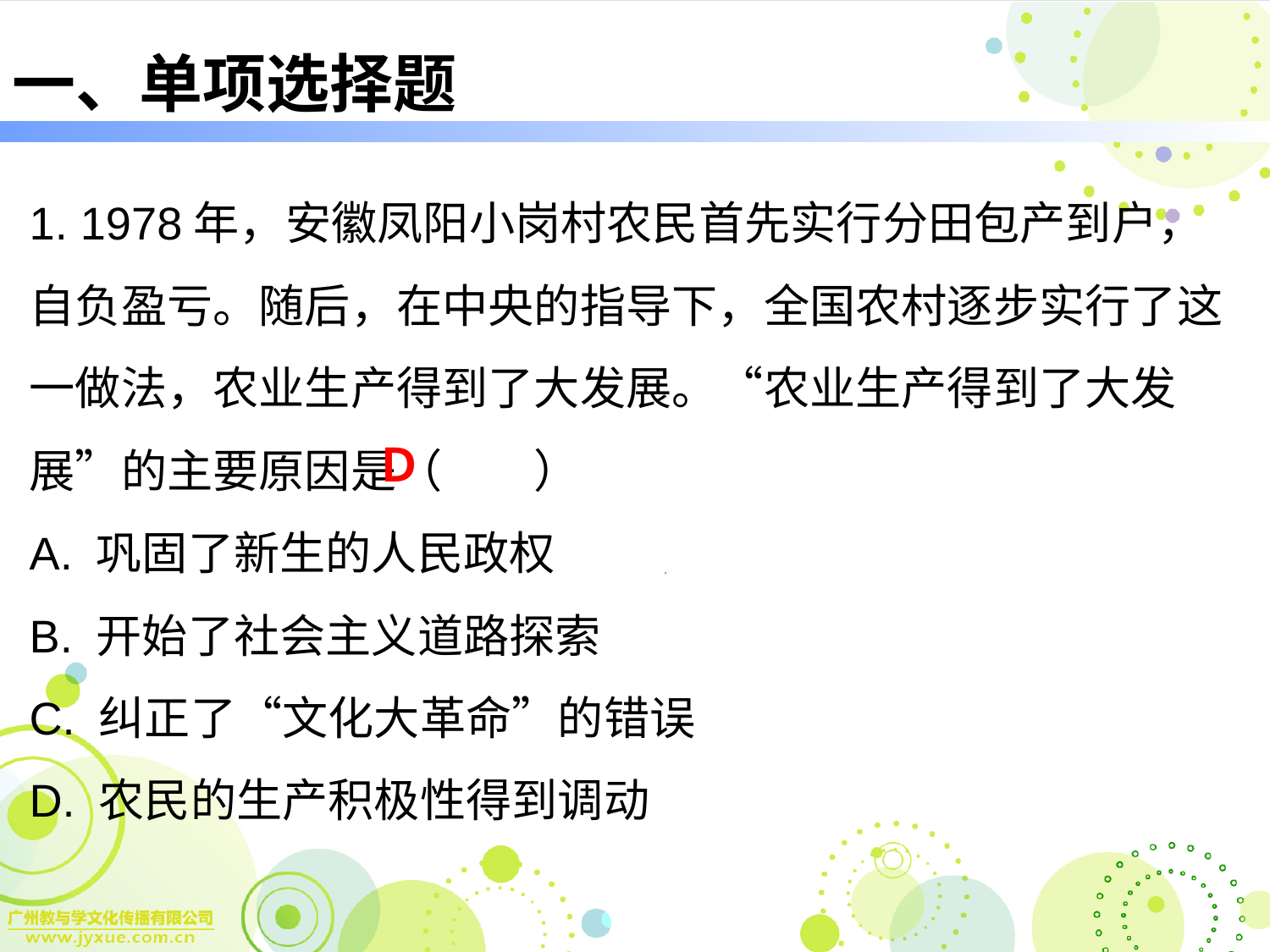

# 一、单项选择题

1. 1978年，安徽凤阳小岗村农民首先实行分田包产到户，自负盈亏。随后，在中央的指导下，全国农村逐步实行了这一做法，农业生产得到了大发展。“农业生产得到了大发展”的主要原因是（　　）
A. 巩固了新生的人民政权
B. 开始了社会主义道路探索
C. 纠正了“文化大革命”的错误
D. 农民的生产积极性得到调动

Ｄ